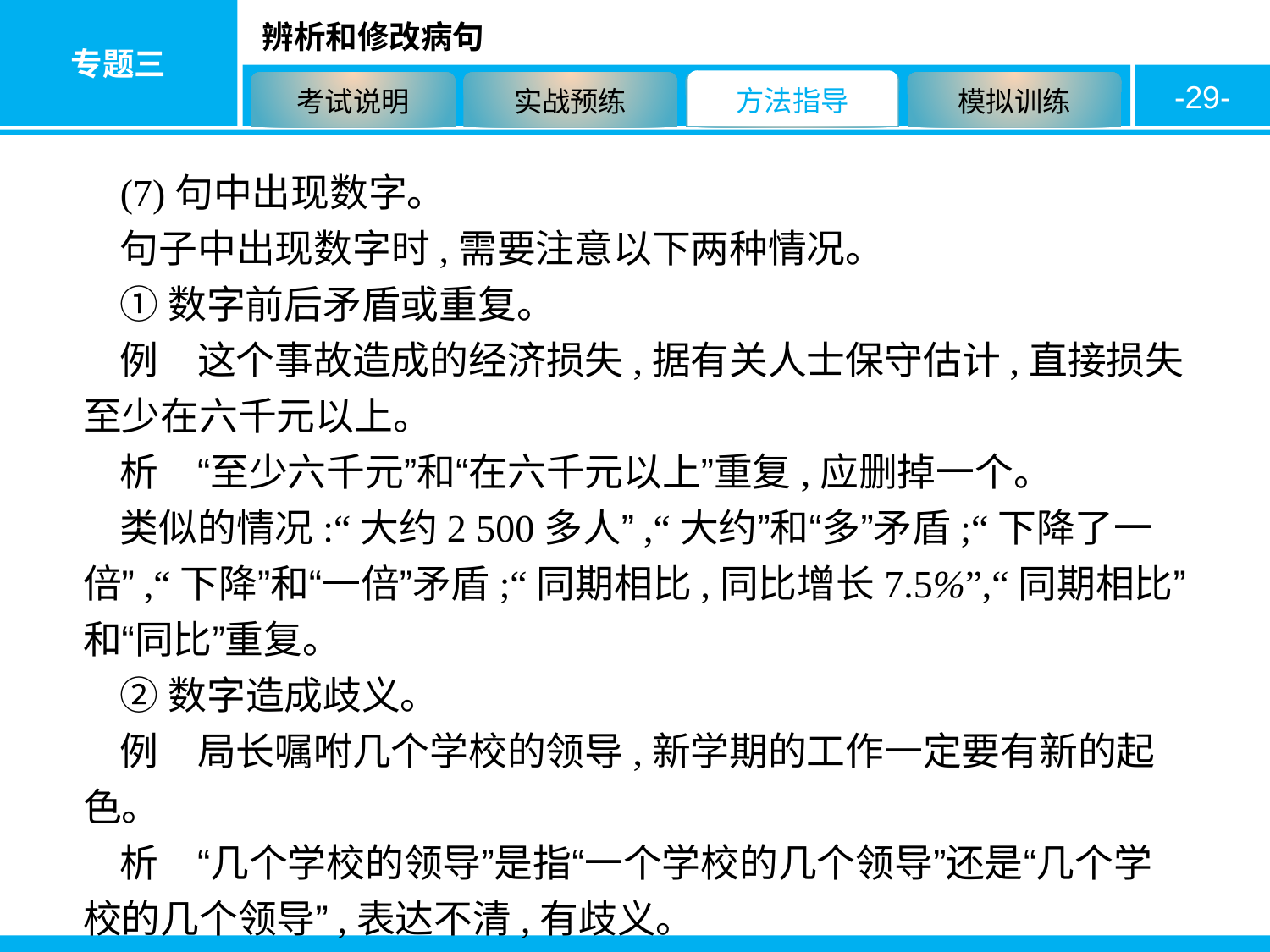

-29-
(7)句中出现数字。
句子中出现数字时,需要注意以下两种情况。
①数字前后矛盾或重复。
例　这个事故造成的经济损失,据有关人士保守估计,直接损失至少在六千元以上。
析　“至少六千元”和“在六千元以上”重复,应删掉一个。
类似的情况:“大约2 500多人”,“大约”和“多”矛盾;“下降了一倍”,“下降”和“一倍”矛盾;“同期相比,同比增长7.5%”,“同期相比”和“同比”重复。
②数字造成歧义。
例　局长嘱咐几个学校的领导,新学期的工作一定要有新的起色。
析　“几个学校的领导”是指“一个学校的几个领导”还是“几个学校的几个领导”,表达不清,有歧义。